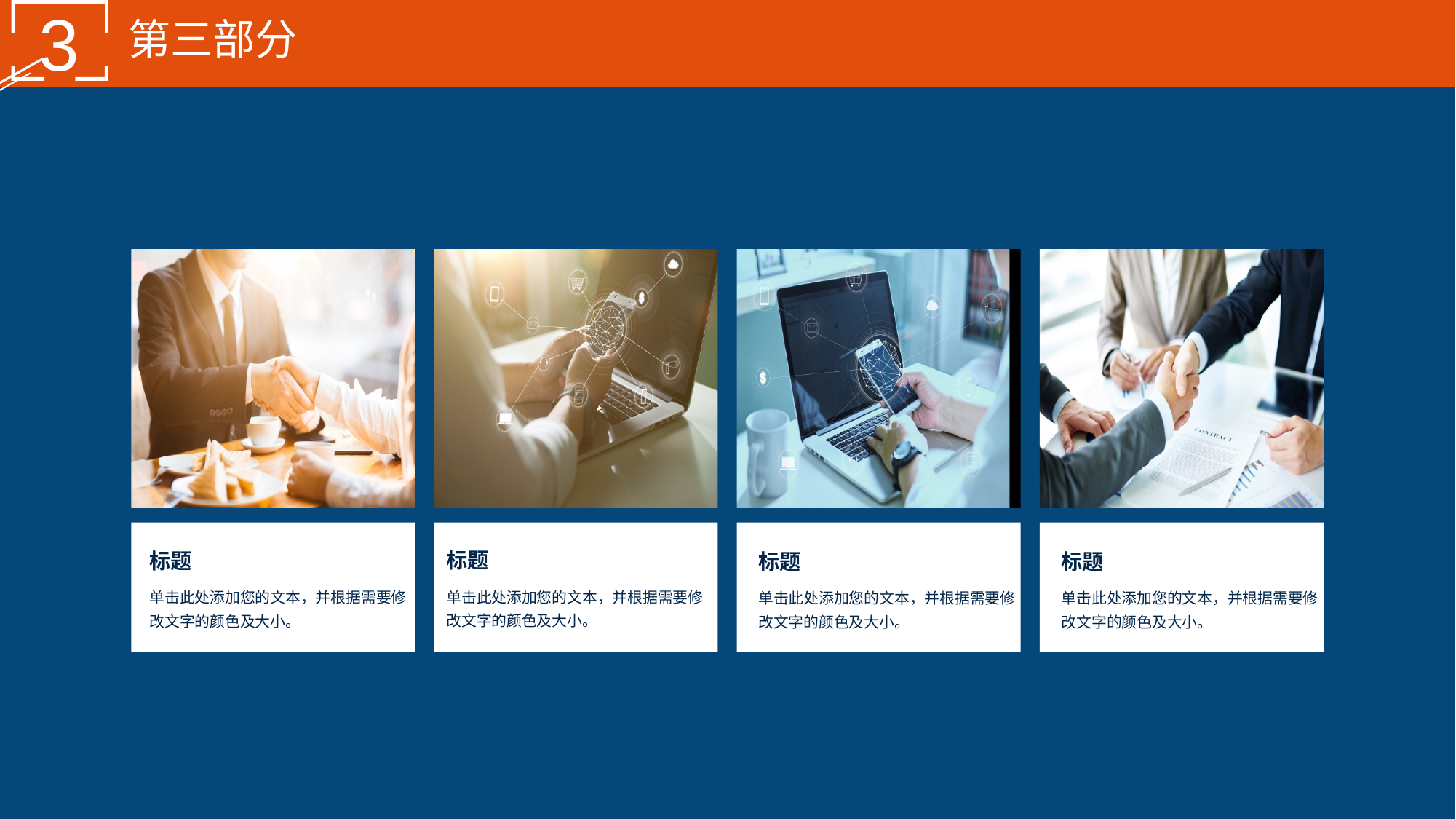

3

第三部分

标题
标题
标题
标题
单击此处添加您的文本，并根据需要修改文字的颜色及大小。
单击此处添加您的文本，并根据需要修改文字的颜色及大小。
单击此处添加您的文本，并根据需要修改文字的颜色及大小。
单击此处添加您的文本，并根据需要修改文字的颜色及大小。